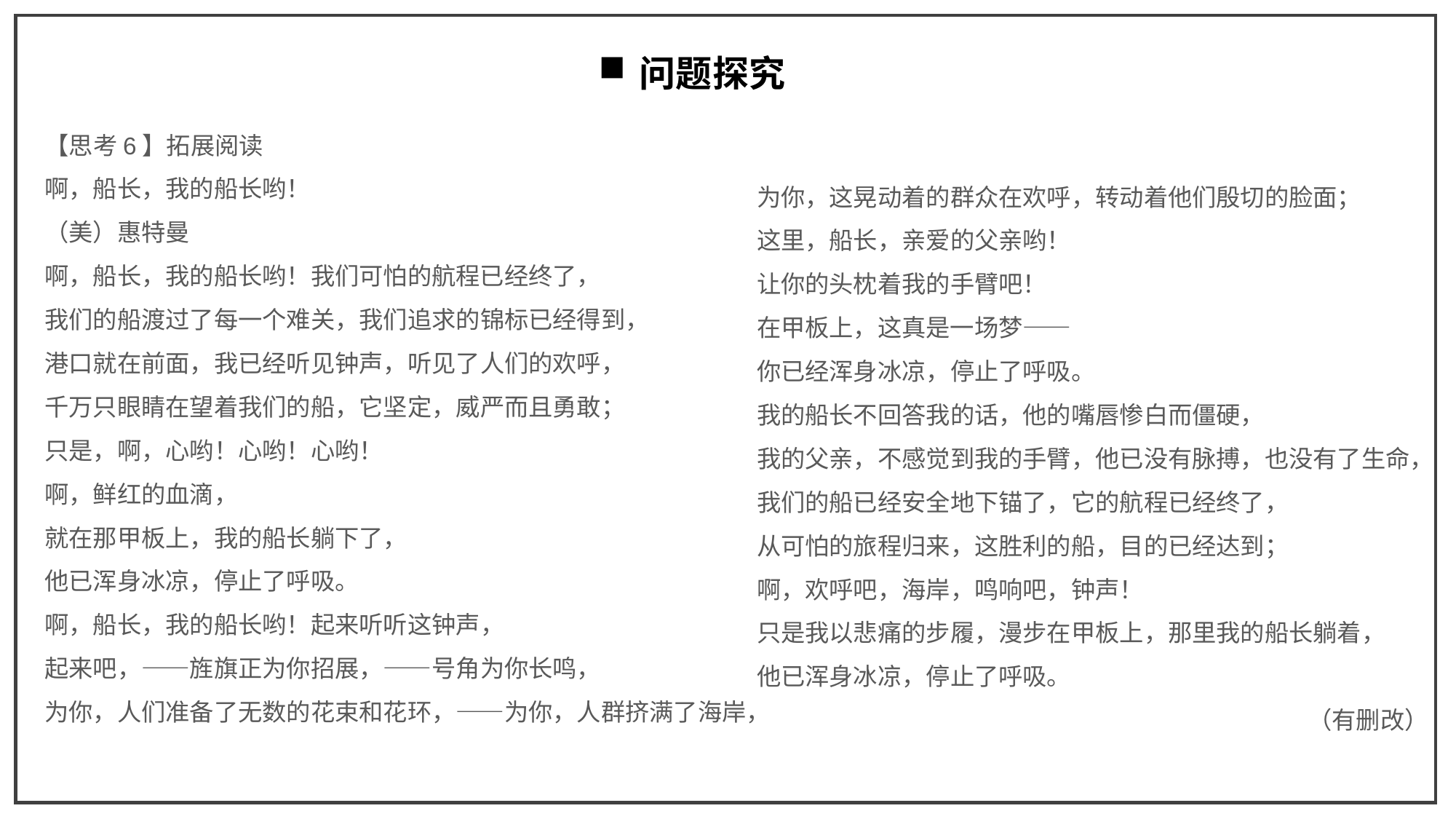

问题探究
【思考6】拓展阅读
啊，船长，我的船长哟！
（美）惠特曼
啊，船长，我的船长哟！我们可怕的航程已经终了，
我们的船渡过了每一个难关，我们追求的锦标已经得到，
港口就在前面，我已经听见钟声，听见了人们的欢呼，
千万只眼睛在望着我们的船，它坚定，威严而且勇敢；
只是，啊，心哟！心哟！心哟！
啊，鲜红的血滴，
就在那甲板上，我的船长躺下了，
他已浑身冰凉，停止了呼吸。
啊，船长，我的船长哟！起来听听这钟声，
起来吧，——旌旗正为你招展，——号角为你长鸣，
为你，人们准备了无数的花束和花环，——为你，人群挤满了海岸，
为你，这晃动着的群众在欢呼，转动着他们殷切的脸面；
这里，船长，亲爱的父亲哟！
让你的头枕着我的手臂吧！
在甲板上，这真是一场梦——
你已经浑身冰凉，停止了呼吸。
我的船长不回答我的话，他的嘴唇惨白而僵硬，
我的父亲，不感觉到我的手臂，他已没有脉搏，也没有了生命，
我们的船已经安全地下锚了，它的航程已经终了，
从可怕的旅程归来，这胜利的船，目的已经达到；
啊，欢呼吧，海岸，鸣响吧，钟声！
只是我以悲痛的步履，漫步在甲板上，那里我的船长躺着，
他已浑身冰凉，停止了呼吸。
（有删改）